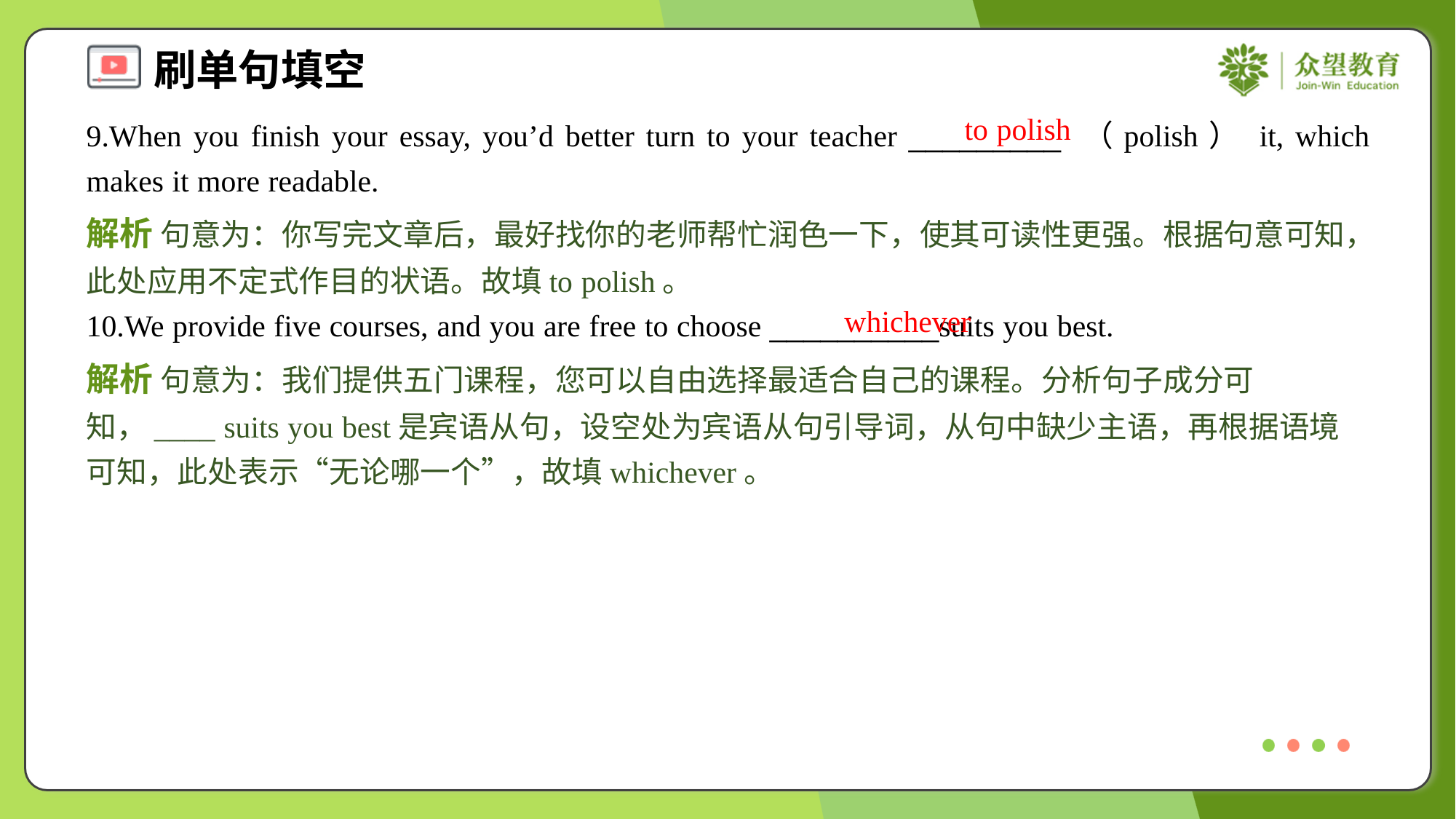

to polish
9.When you finish your essay, you’d better turn to your teacher _________ （polish） it, which makes it more readable.
解析 句意为：你写完文章后，最好找你的老师帮忙润色一下，使其可读性更强。根据句意可知，此处应用不定式作目的状语。故填to polish。
whichever
10.We provide five courses, and you are free to choose __________suits you best.
解析 句意为：我们提供五门课程，您可以自由选择最适合自己的课程。分析句子成分可知，____ suits you best是宾语从句，设空处为宾语从句引导词，从句中缺少主语，再根据语境可知，此处表示“无论哪一个”，故填whichever。